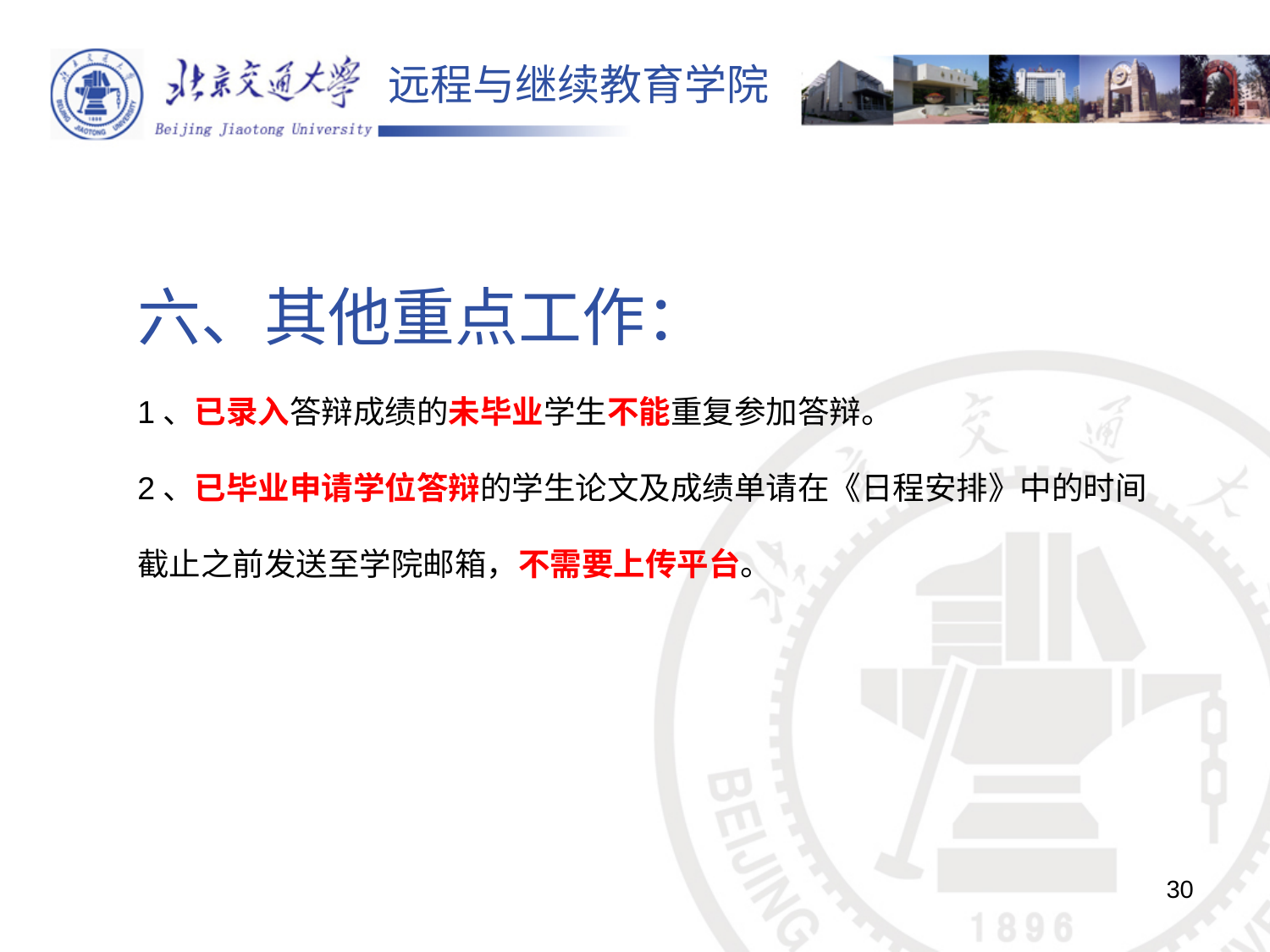

六、其他重点工作：
1、已录入答辩成绩的未毕业学生不能重复参加答辩。
2、已毕业申请学位答辩的学生论文及成绩单请在《日程安排》中的时间截止之前发送至学院邮箱，不需要上传平台。

30